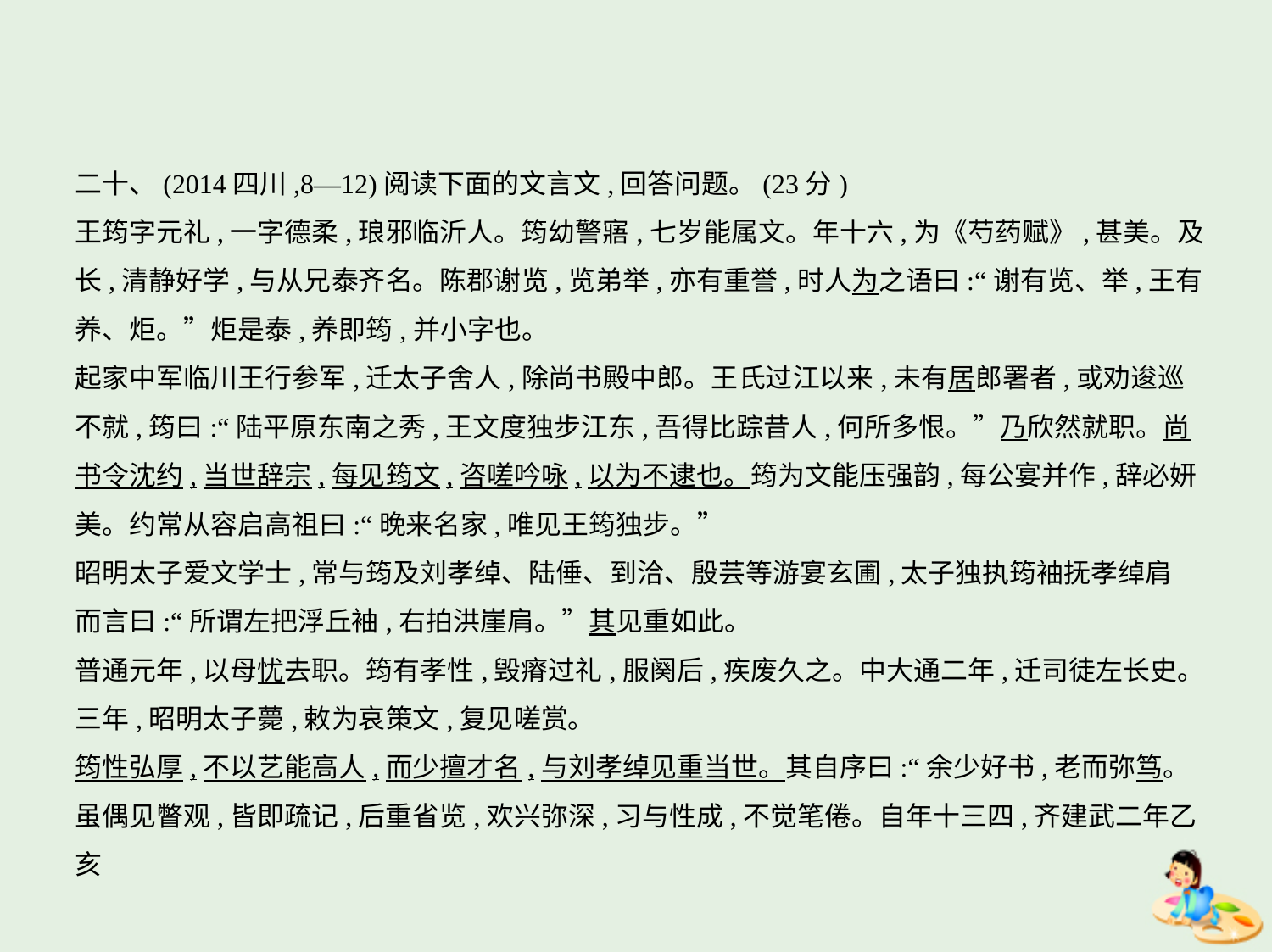

二十、(2014四川,8—12)阅读下面的文言文,回答问题。(23分)
王筠字元礼,一字德柔,琅邪临沂人。筠幼警寤,七岁能属文。年十六,为《芍药赋》,甚美。及
长,清静好学,与从兄泰齐名。陈郡谢览,览弟举,亦有重誉,时人为之语曰:“谢有览、举,王有
养、炬。”炬是泰,养即筠,并小字也。
起家中军临川王行参军,迁太子舍人,除尚书殿中郎。王氏过江以来,未有居郎署者,或劝逡巡
不就,筠曰:“陆平原东南之秀,王文度独步江东,吾得比踪昔人,何所多恨。”乃欣然就职。尚
书令沈约,当世辞宗,每见筠文,咨嗟吟咏,以为不逮也。筠为文能压强韵,每公宴并作,辞必妍
美。约常从容启高祖曰:“晚来名家,唯见王筠独步。”
昭明太子爱文学士,常与筠及刘孝绰、陆倕、到洽、殷芸等游宴玄圃,太子独执筠袖抚孝绰肩
而言曰:“所谓左把浮丘袖,右拍洪崖肩。”其见重如此。
普通元年,以母忧去职。筠有孝性,毁瘠过礼,服阕后,疾废久之。中大通二年,迁司徒左长史。
三年,昭明太子薨,敕为哀策文,复见嗟赏。
筠性弘厚,不以艺能高人,而少擅才名,与刘孝绰见重当世。其自序曰:“余少好书,老而弥笃。
虽偶见瞥观,皆即疏记,后重省览,欢兴弥深,习与性成,不觉笔倦。自年十三四,齐建武二年乙亥